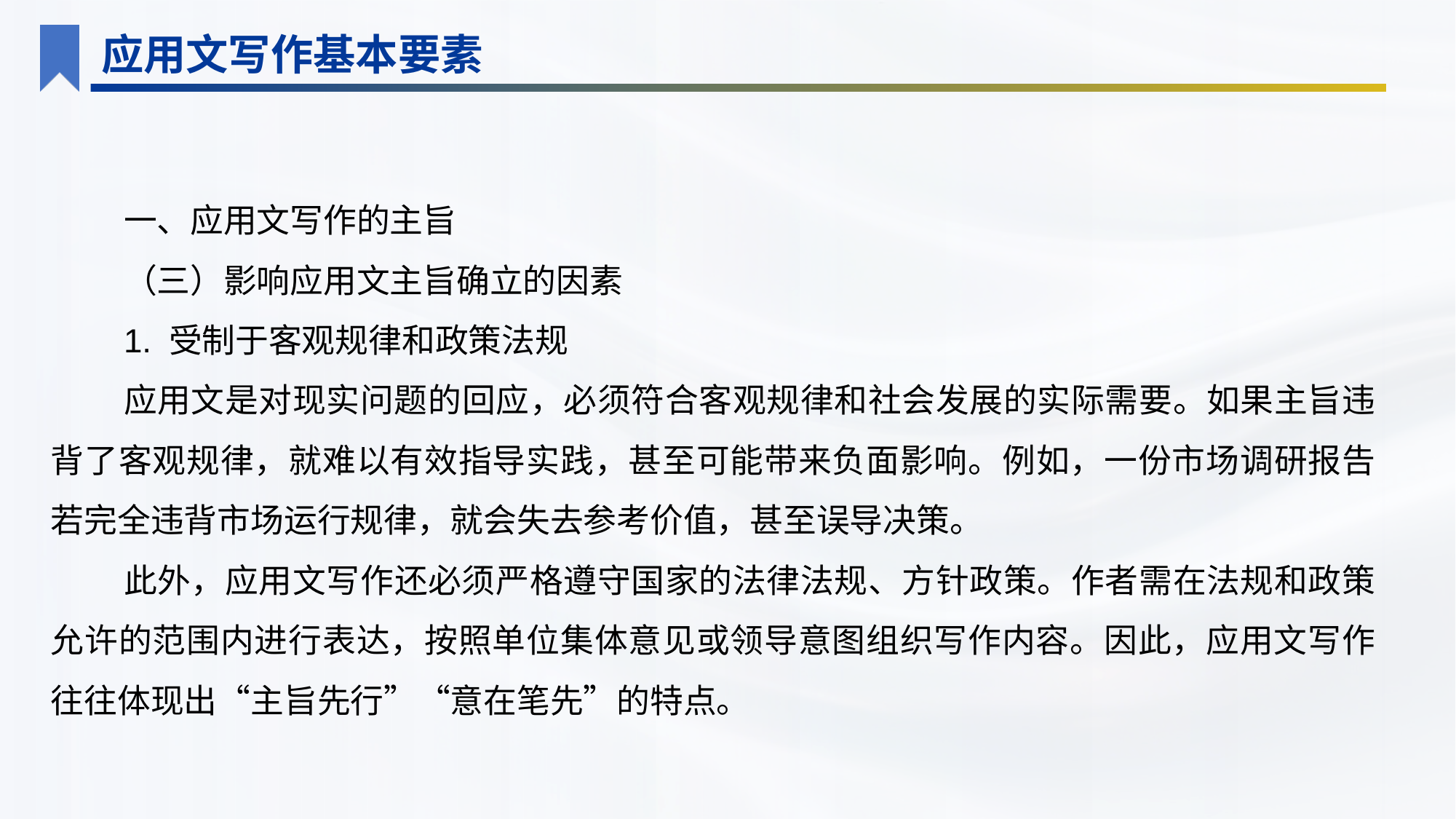

应用文写作基本要素
一、应用文写作的主旨
（三）影响应用文主旨确立的因素
1. 受制于客观规律和政策法规
应用文是对现实问题的回应，必须符合客观规律和社会发展的实际需要。如果主旨违背了客观规律，就难以有效指导实践，甚至可能带来负面影响。例如，一份市场调研报告若完全违背市场运行规律，就会失去参考价值，甚至误导决策。
此外，应用文写作还必须严格遵守国家的法律法规、方针政策。作者需在法规和政策允许的范围内进行表达，按照单位集体意见或领导意图组织写作内容。因此，应用文写作往往体现出“主旨先行”“意在笔先”的特点。